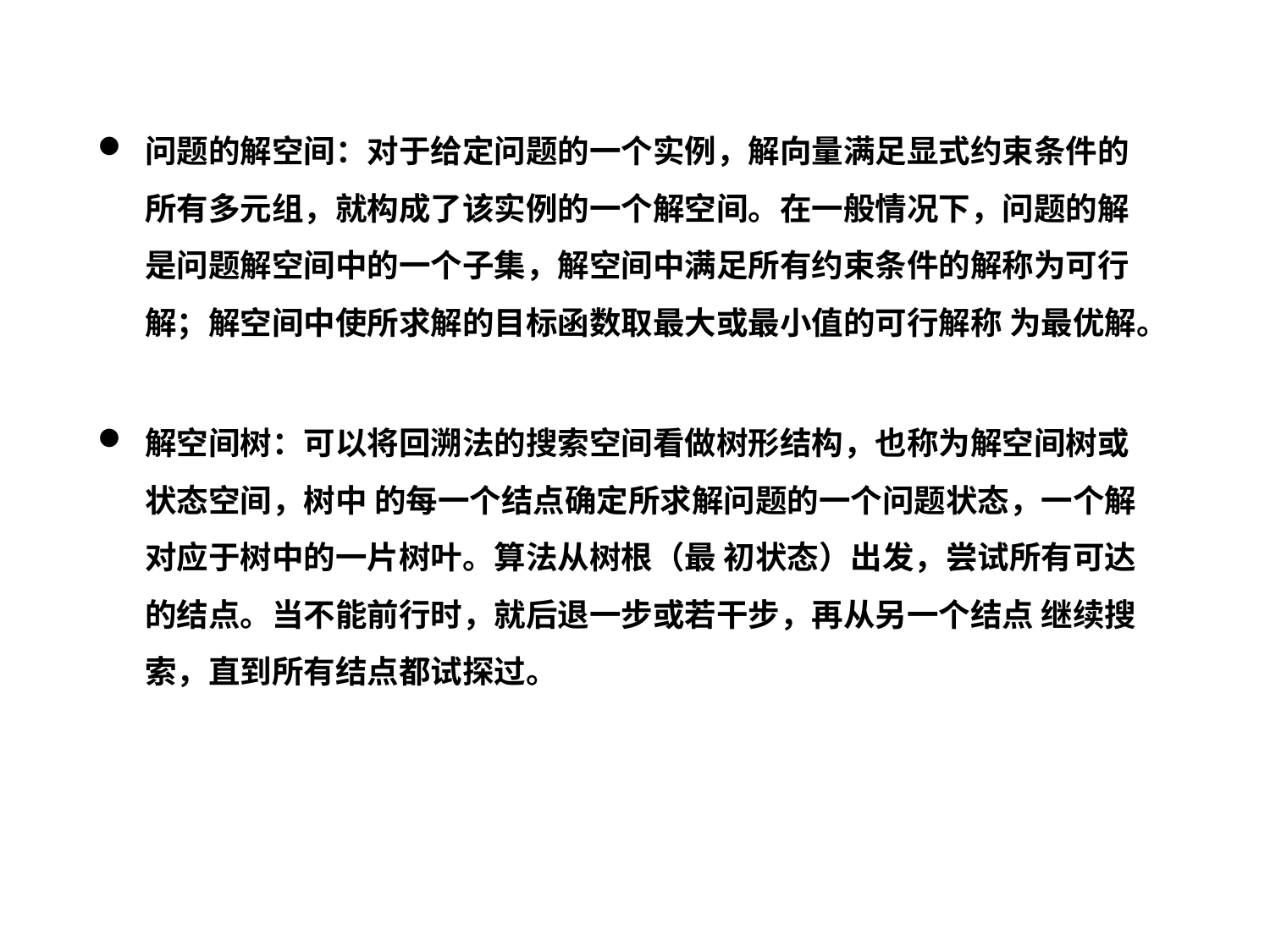

问题的解空间：对于给定问题的一个实例，解向量满足显式约束条件的所有多元组，就构成了该实例的一个解空间。在一般情况下，问题的解是问题解空间中的一个子集，解空间中满足所有约束条件的解称为可行解；解空间中使所求解的目标函数取最大或最小值的可行解称 为最优解。
解空间树：可以将回溯法的搜索空间看做树形结构，也称为解空间树或状态空间，树中 的每一个结点确定所求解问题的一个问题状态，一个解对应于树中的一片树叶。算法从树根（最 初状态）出发，尝试所有可达的结点。当不能前行时，就后退一步或若干步，再从另一个结点 继续搜索，直到所有结点都试探过。